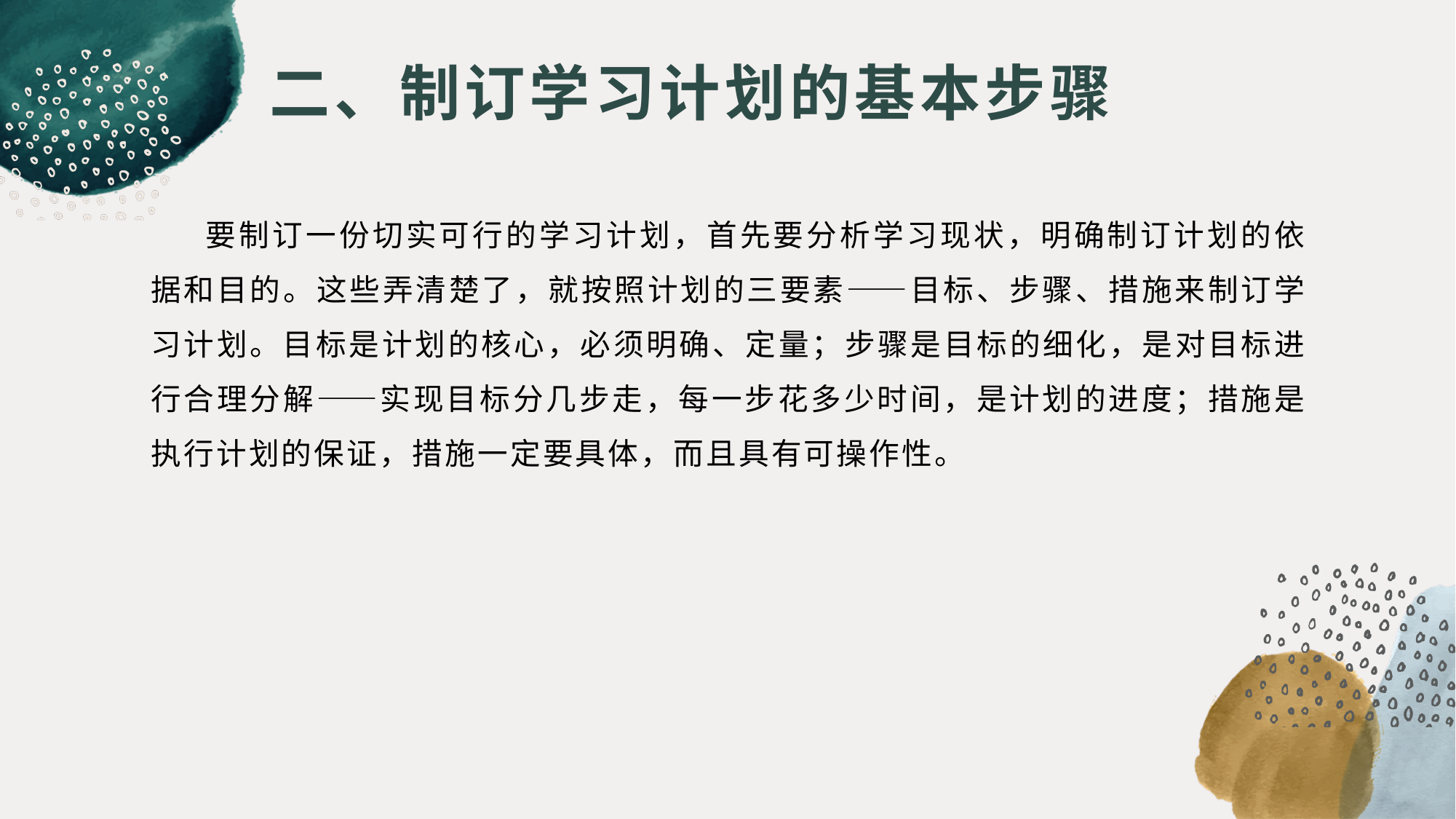

# 二、制订学习计划的基本步骤
要制订一份切实可行的学习计划，首先要分析学习现状，明确制订计划的依据和目的。这些弄清楚了，就按照计划的三要素——目标、步骤、措施来制订学习计划。目标是计划的核心，必须明确、定量；步骤是目标的细化，是对目标进行合理分解——实现目标分几步走，每一步花多少时间，是计划的进度；措施是执行计划的保证，措施一定要具体，而且具有可操作性。